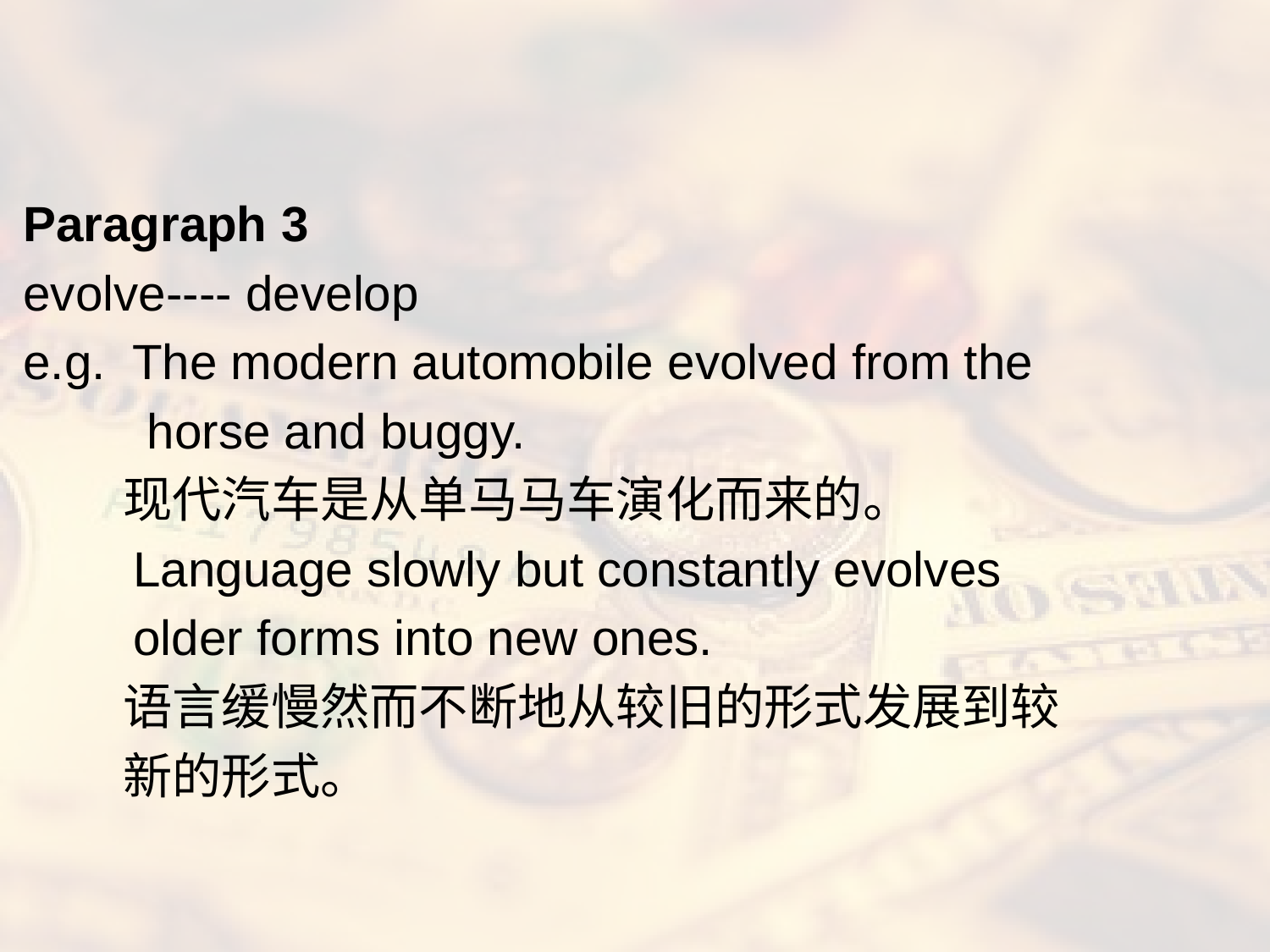

#
Paragraph 3
evolve---- develop
e.g.  The modern automobile evolved from the
         horse and buggy.
        现代汽车是从单马马车演化而来的。
        Language slowly but constantly evolves
        older forms into new ones.
        语言缓慢然而不断地从较旧的形式发展到较
        新的形式。